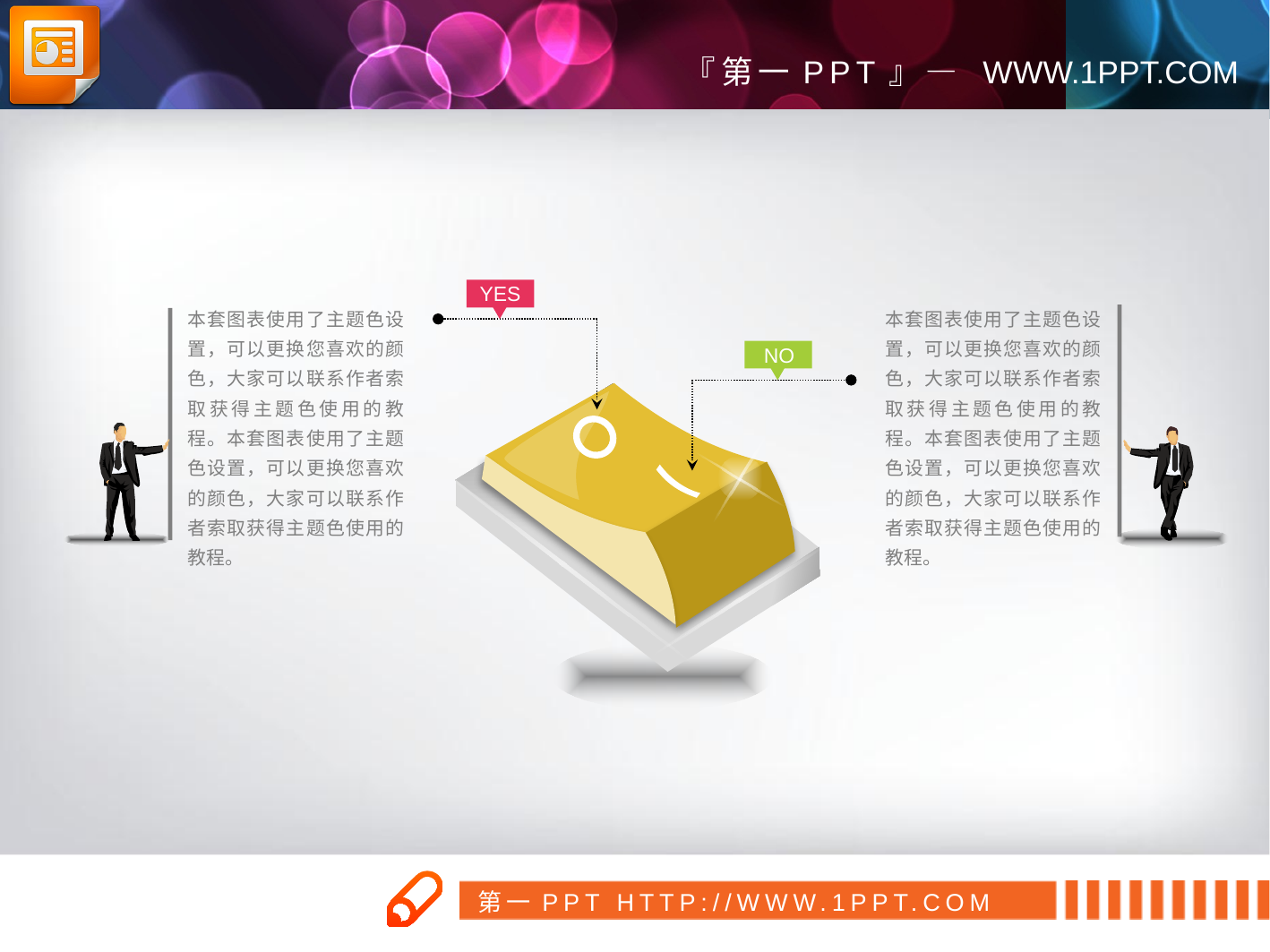

YES
本套图表使用了主题色设置，可以更换您喜欢的颜色，大家可以联系作者索取获得主题色使用的教程。本套图表使用了主题色设置，可以更换您喜欢的颜色，大家可以联系作者索取获得主题色使用的教程。
本套图表使用了主题色设置，可以更换您喜欢的颜色，大家可以联系作者索取获得主题色使用的教程。本套图表使用了主题色设置，可以更换您喜欢的颜色，大家可以联系作者索取获得主题色使用的教程。

NO